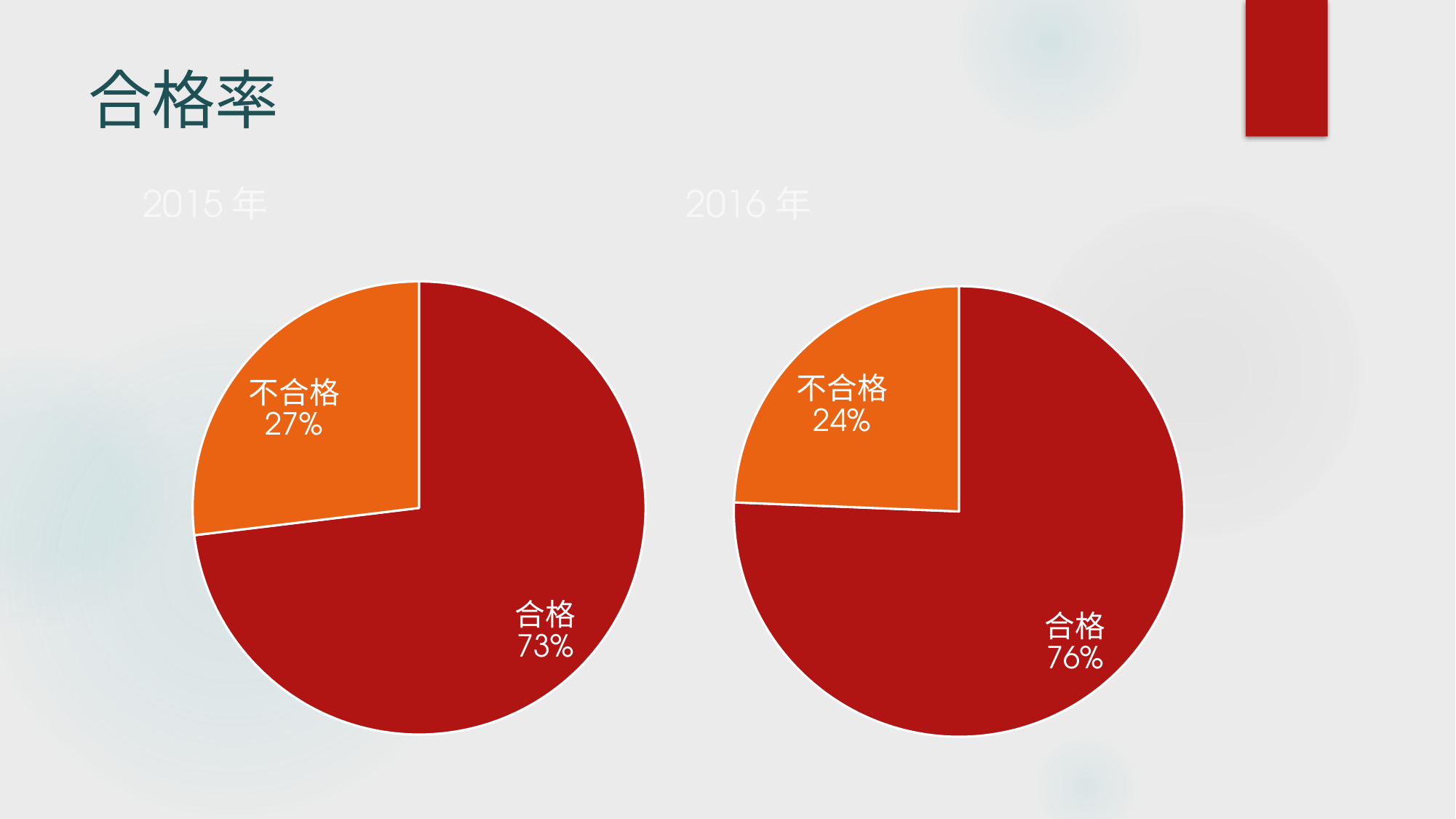

# 合格率
2015年
2016年

### Chart

| Category | 人数 |
|---|---|
| 合格 | 285.0 |
| 不合格 | 105.0 |

### Chart

| Category | 人数 |
|---|---|
| 合格 | 295.0 |
| 不合格 | 95.0 |